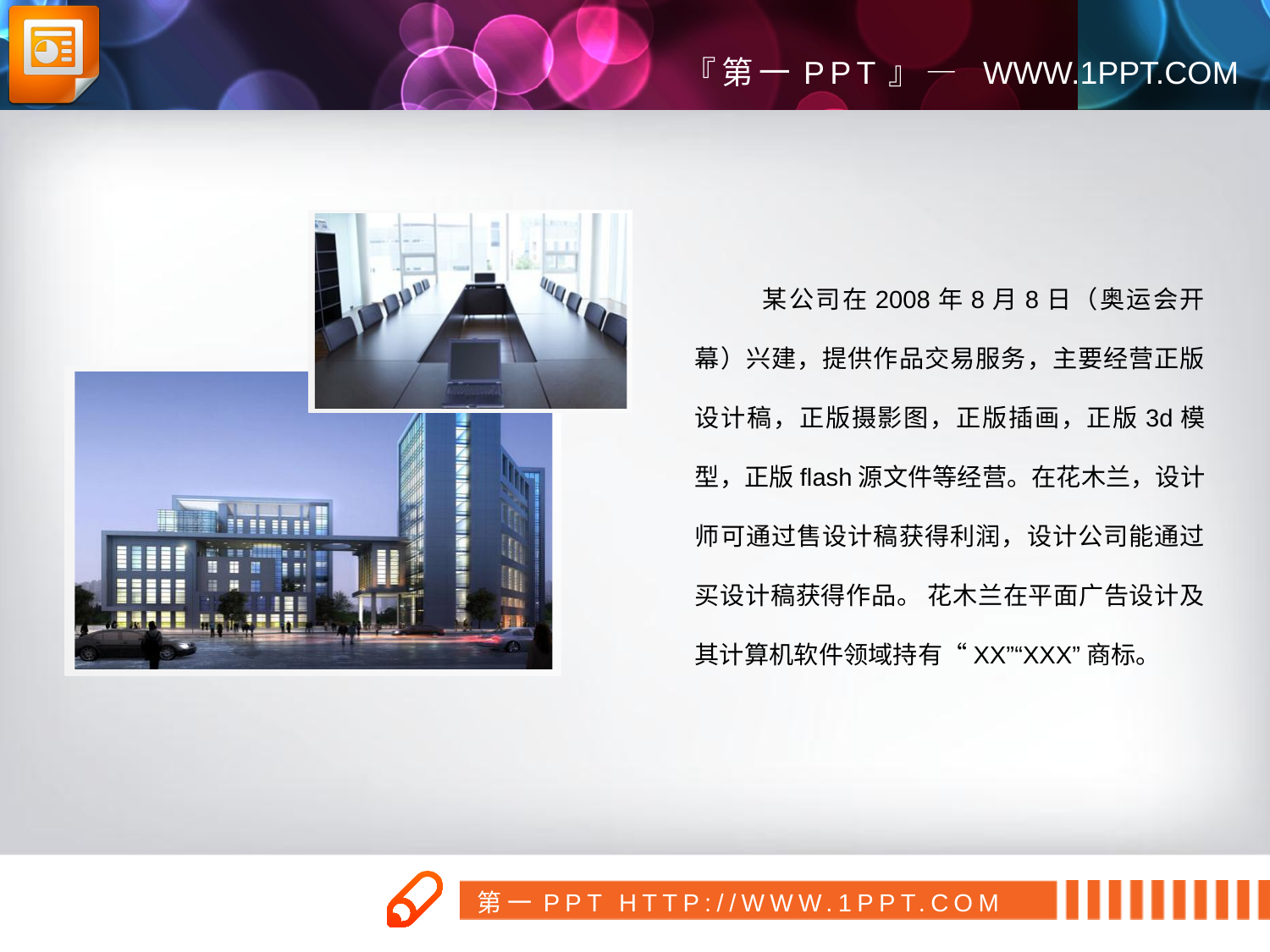

某公司在2008年8月8日（奥运会开幕）兴建，提供作品交易服务，主要经营正版设计稿，正版摄影图，正版插画，正版3d模型，正版flash源文件等经营。在花木兰，设计师可通过售设计稿获得利润，设计公司能通过买设计稿获得作品。 花木兰在平面广告设计及其计算机软件领域持有“XX”“XXX”商标。